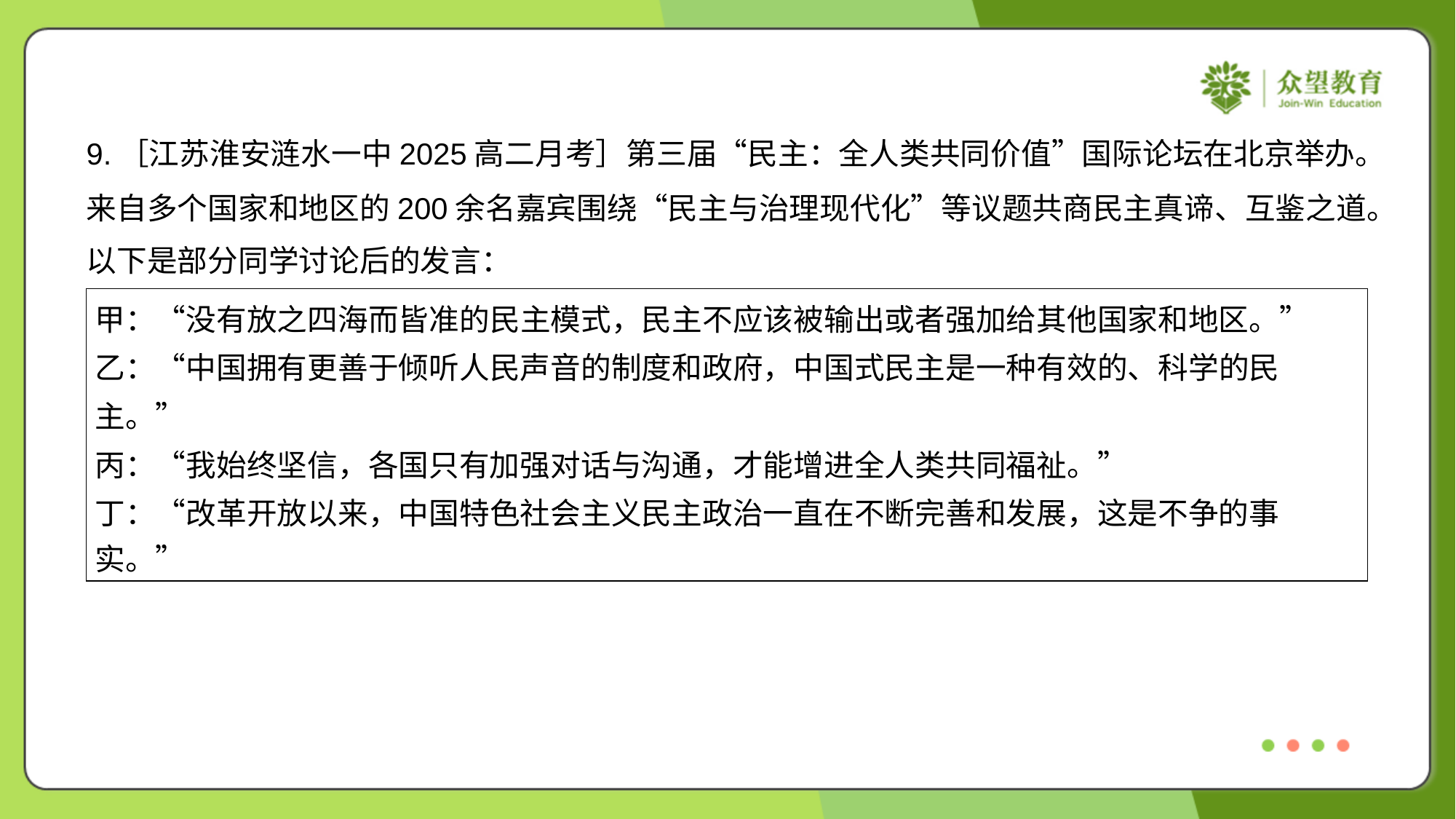

9.［江苏淮安涟水一中2025高二月考］第三届“民主：全人类共同价值”国际论坛在北京举办。
来自多个国家和地区的200余名嘉宾围绕“民主与治理现代化”等议题共商民主真谛、互鉴之道。
以下是部分同学讨论后的发言：
| 甲：“没有放之四海而皆准的民主模式，民主不应该被输出或者强加给其他国家和地区。” 乙：“中国拥有更善于倾听人民声音的制度和政府，中国式民主是一种有效的、科学的民 主。” 丙：“我始终坚信，各国只有加强对话与沟通，才能增进全人类共同福祉。” 丁：“改革开放以来，中国特色社会主义民主政治一直在不断完善和发展，这是不争的事 实。” |
| --- |